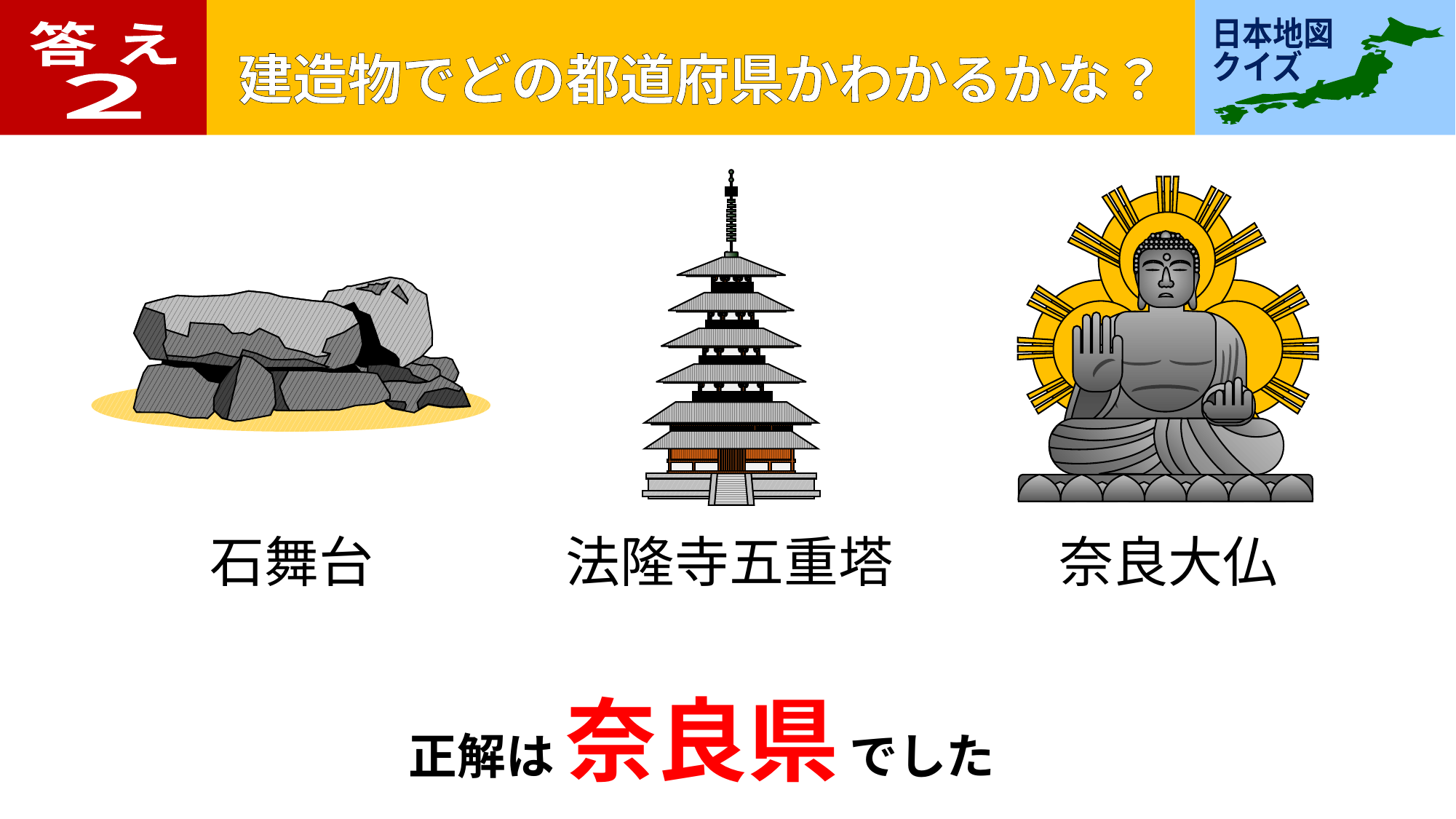

答 え
２

石舞台
法隆寺五重塔
奈良大仏
正解は 奈良県 でした